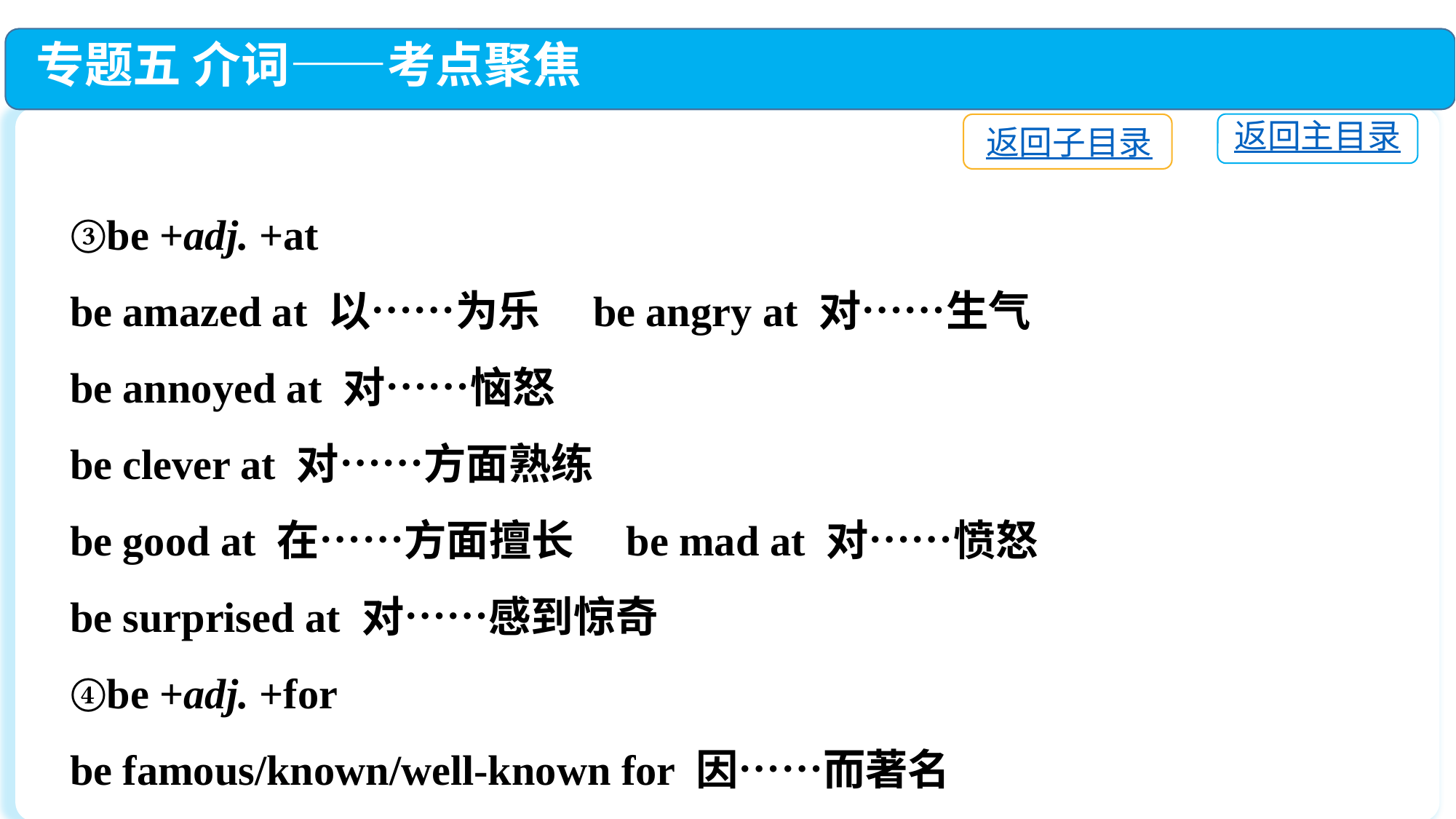

专题五 介词——考点聚焦

返回主目录

返回子目录
③be +adj. +at
be amazed at 以……为乐　be angry at 对……生气
be annoyed at 对……恼怒
be clever at 对……方面熟练
be good at 在……方面擅长　be mad at 对……愤怒
be surprised at 对……感到惊奇
④be +adj. +for
be famous/known/well-known for 因……而著名